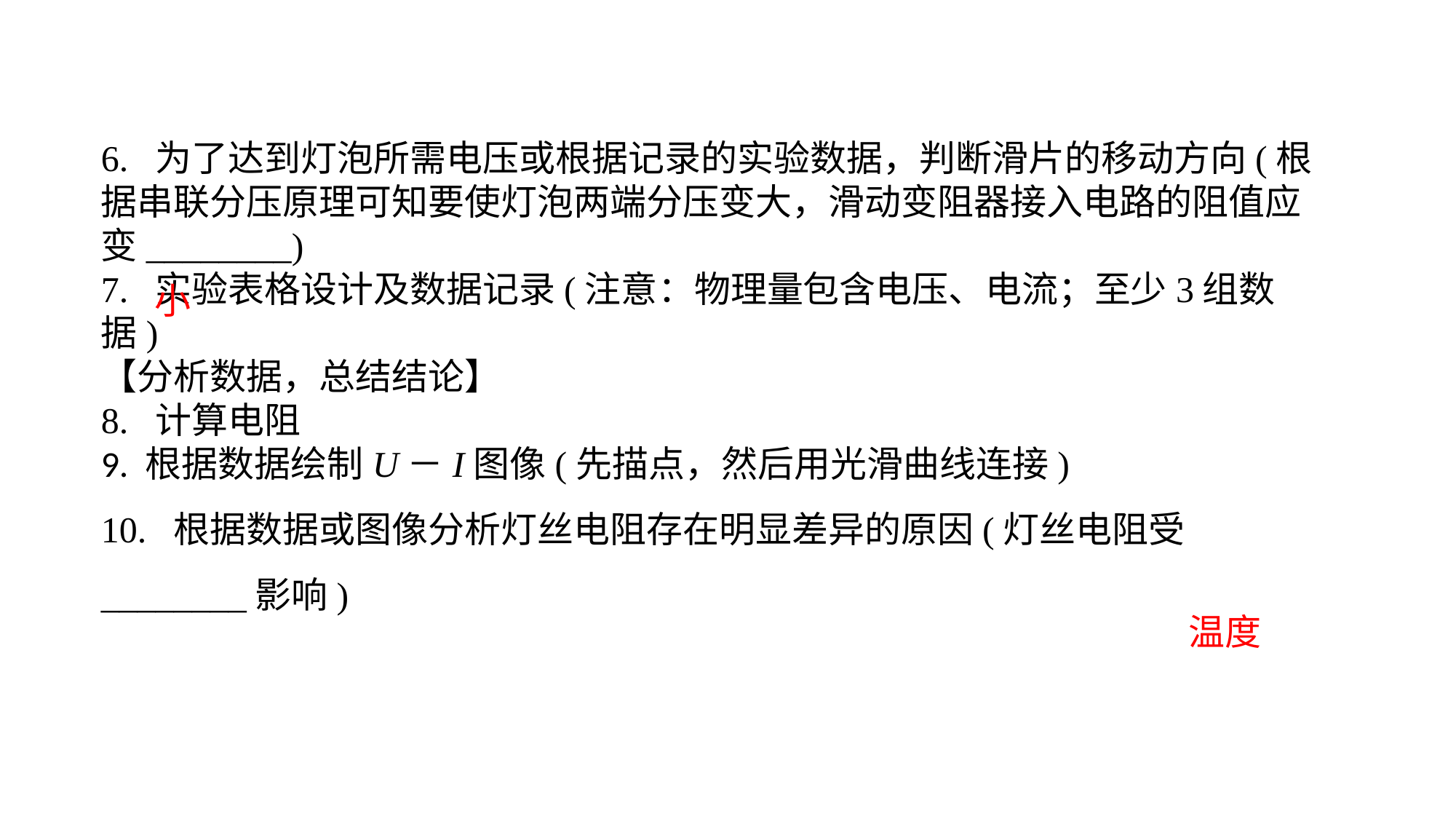

6.  为了达到灯泡所需电压或根据记录的实验数据，判断滑片的移动方向(根据串联分压原理可知要使灯泡两端分压变大，滑动变阻器接入电路的阻值应变________)7.  实验表格设计及数据记录(注意：物理量包含电压、电流；至少3组数据)【分析数据，总结结论】8.  计算电阻9. 根据数据绘制U－I图像(先描点，然后用光滑曲线连接)10.  根据数据或图像分析灯丝电阻存在明显差异的原因(灯丝电阻受________影响)
小
温度